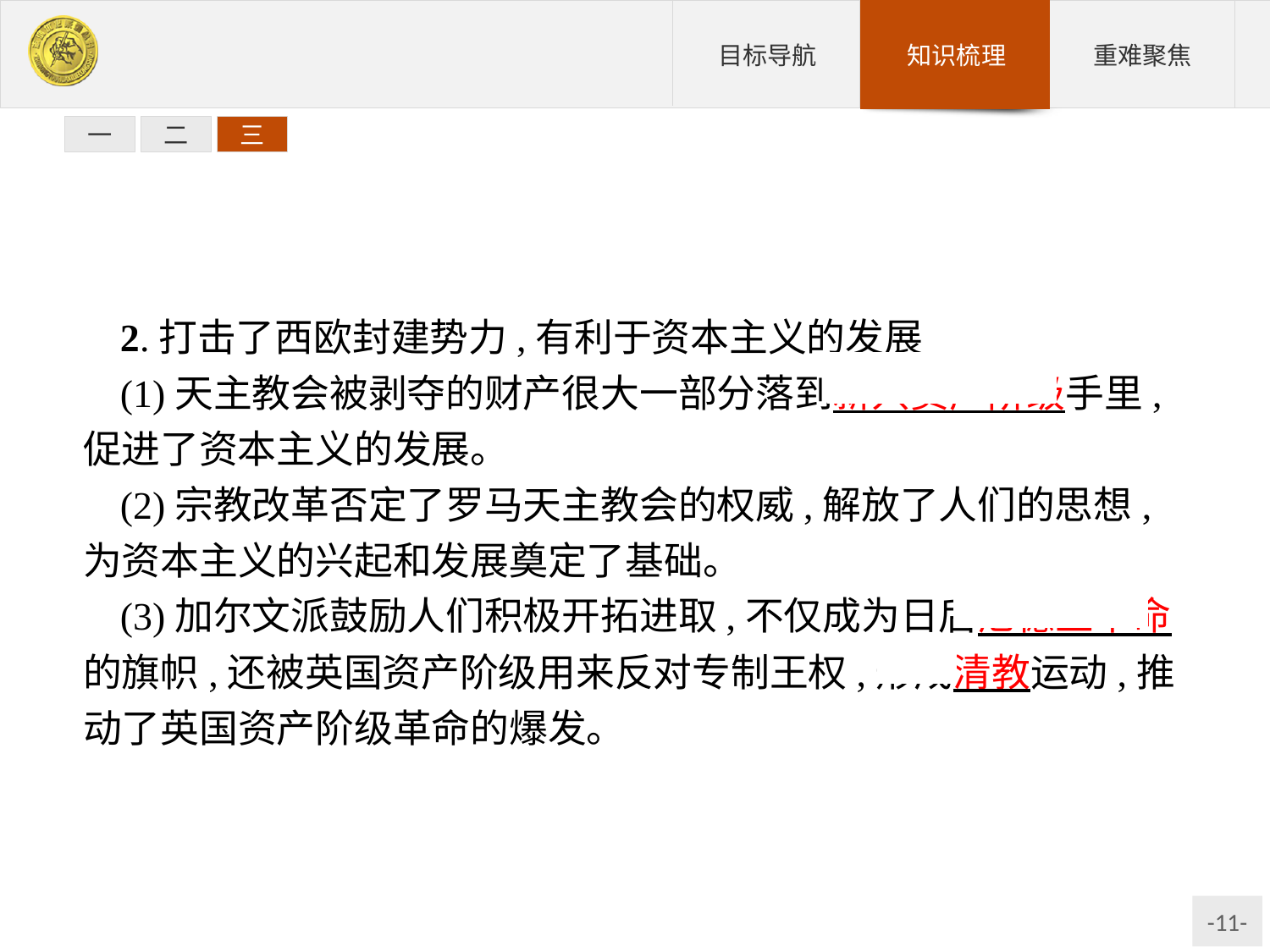

一
二
三
2.打击了西欧封建势力,有利于资本主义的发展
(1)天主教会被剥夺的财产很大一部分落到新兴资产阶级手里,促进了资本主义的发展。
(2)宗教改革否定了罗马天主教会的权威,解放了人们的思想,为资本主义的兴起和发展奠定了基础。
(3)加尔文派鼓励人们积极开拓进取,不仅成为日后尼德兰革命的旗帜,还被英国资产阶级用来反对专制王权,形成清教运动,推动了英国资产阶级革命的爆发。